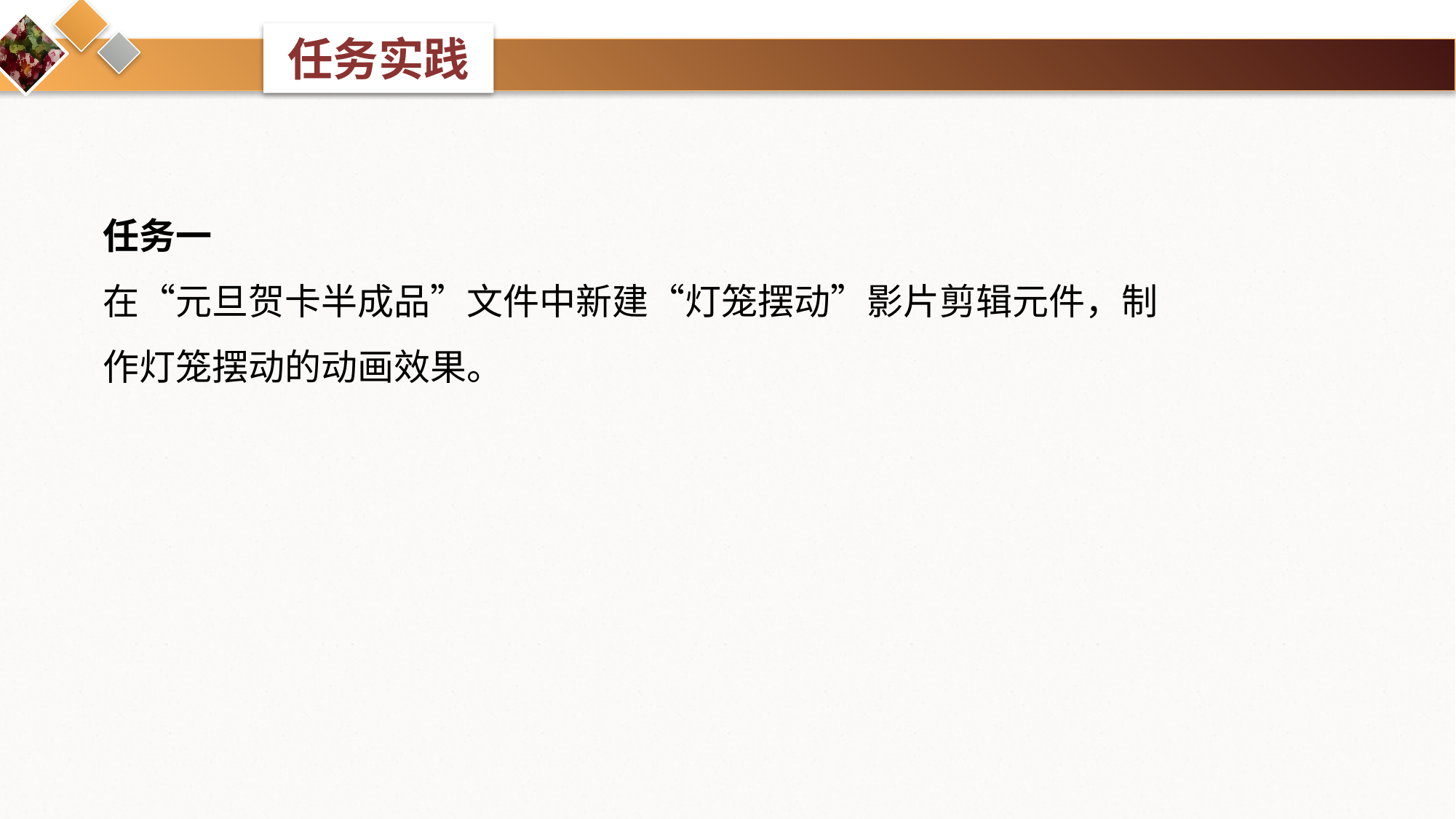

任务一
在“元旦贺卡半成品”文件中新建“灯笼摆动”影片剪辑元件，制作灯笼摆动的动画效果。